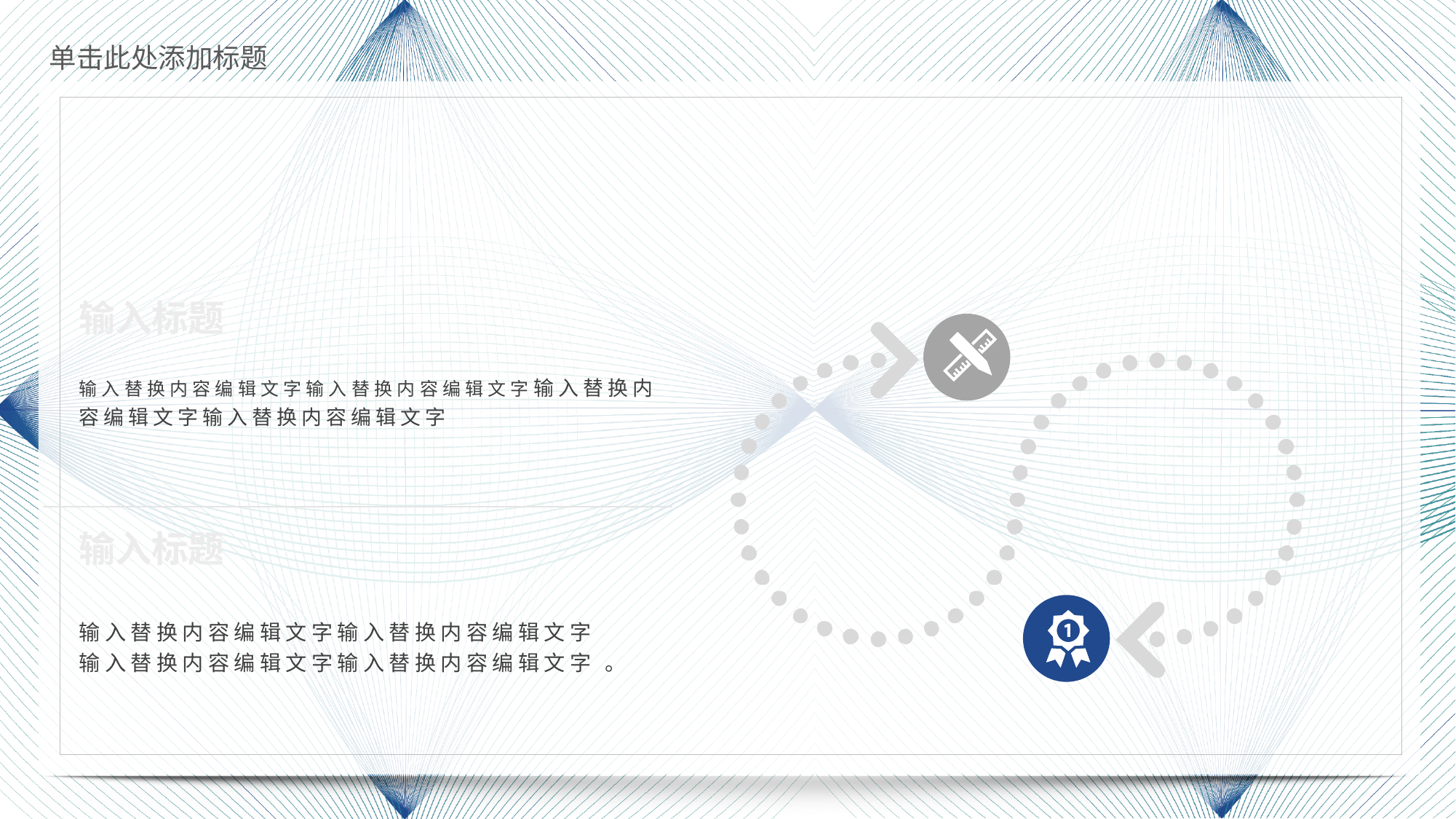

输入标题

输入替换内容编辑文字输入替换内容编辑文字输入替换内容编辑文字输入替换内容编辑文字

输入标题

输入替换内容编辑文字输入替换内容编辑文字
输入替换内容编辑文字输入替换内容编辑文字 。